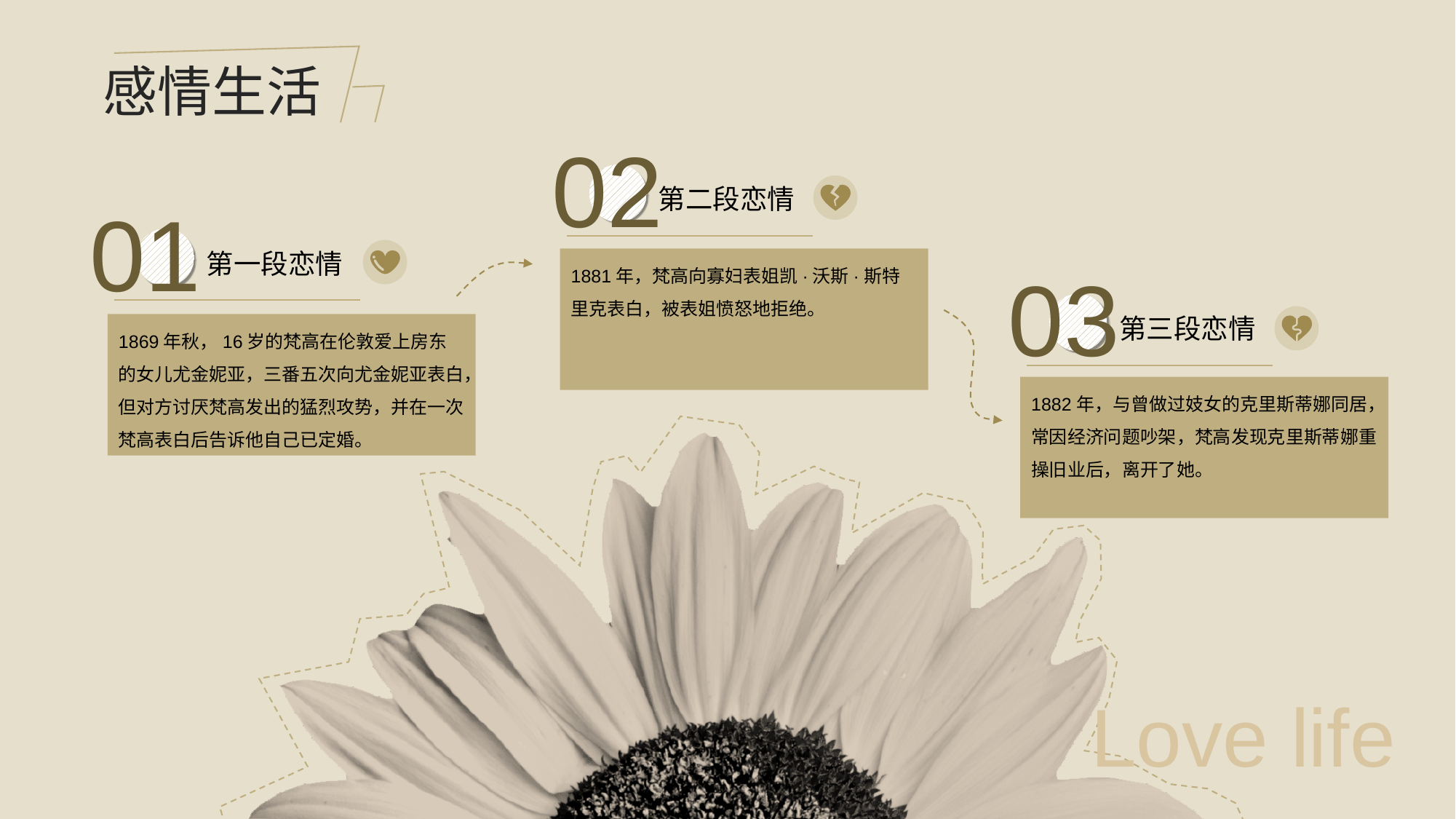

# 感情生活
02

第二段恋情

01

第一段恋情
1881年，梵高向寡妇表姐凯·沃斯·斯特里克表白，被表姐愤怒地拒绝。

03

第三段恋情

1869年秋，16岁的梵高在伦敦爱上房东的女儿尤金妮亚，三番五次向尤金妮亚表白，但对方讨厌梵高发出的猛烈攻势，并在一次梵高表白后告诉他自己已定婚。

1882年，与曾做过妓女的克里斯蒂娜同居，常因经济问题吵架，梵高发现克里斯蒂娜重操旧业后，离开了她。
Love life